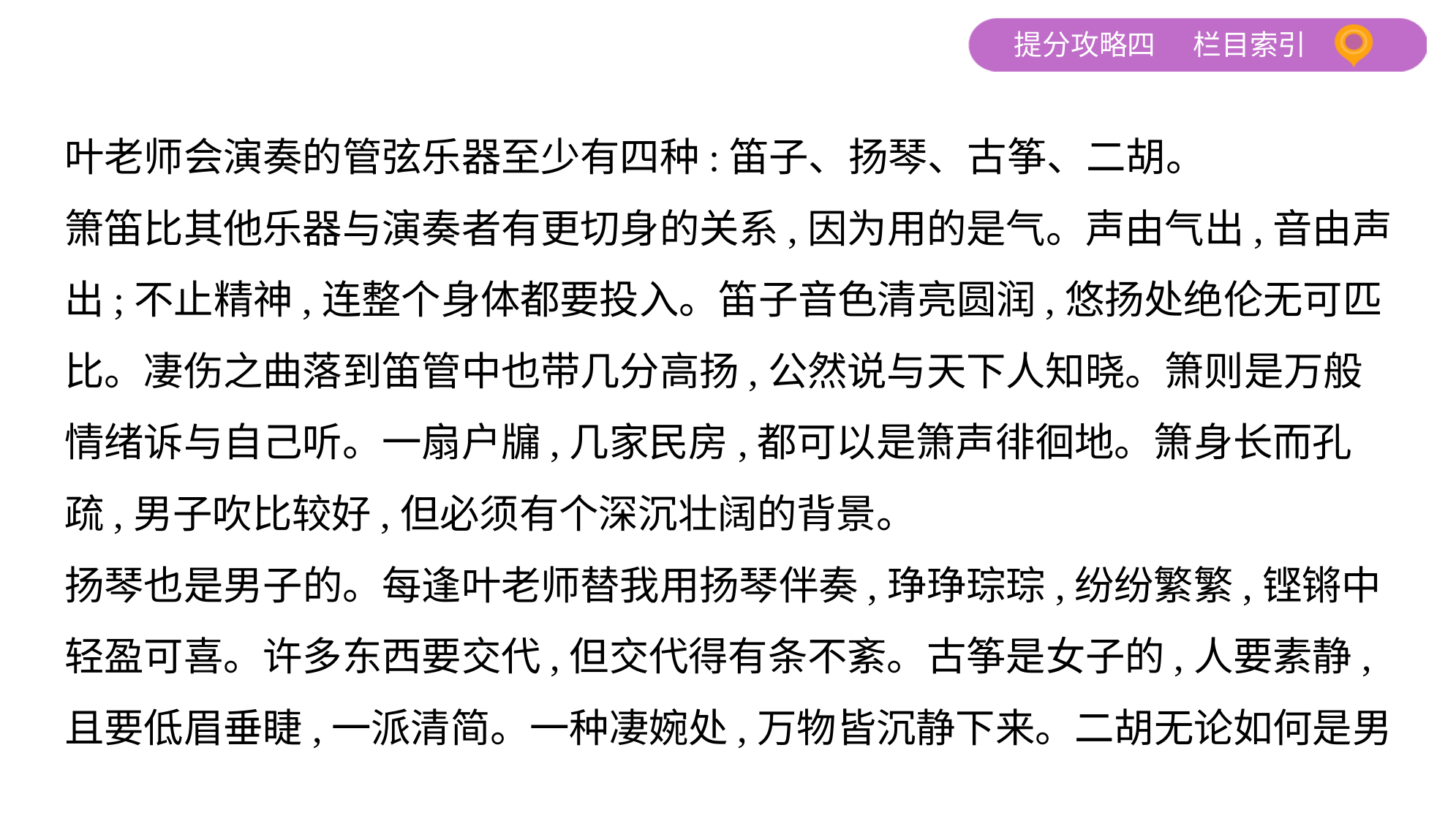

叶老师会演奏的管弦乐器至少有四种:笛子、扬琴、古筝、二胡。
箫笛比其他乐器与演奏者有更切身的关系,因为用的是气。声由气出,音由声
出;不止精神,连整个身体都要投入。笛子音色清亮圆润,悠扬处绝伦无可匹
比。凄伤之曲落到笛管中也带几分高扬,公然说与天下人知晓。箫则是万般
情绪诉与自己听。一扇户牖,几家民房,都可以是箫声徘徊地。箫身长而孔
疏,男子吹比较好,但必须有个深沉壮阔的背景。
扬琴也是男子的。每逢叶老师替我用扬琴伴奏,琤琤琮琮,纷纷繁繁,铿锵中
轻盈可喜。许多东西要交代,但交代得有条不紊。古筝是女子的,人要素静,
且要低眉垂睫,一派清简。一种凄婉处,万物皆沉静下来。二胡无论如何是男